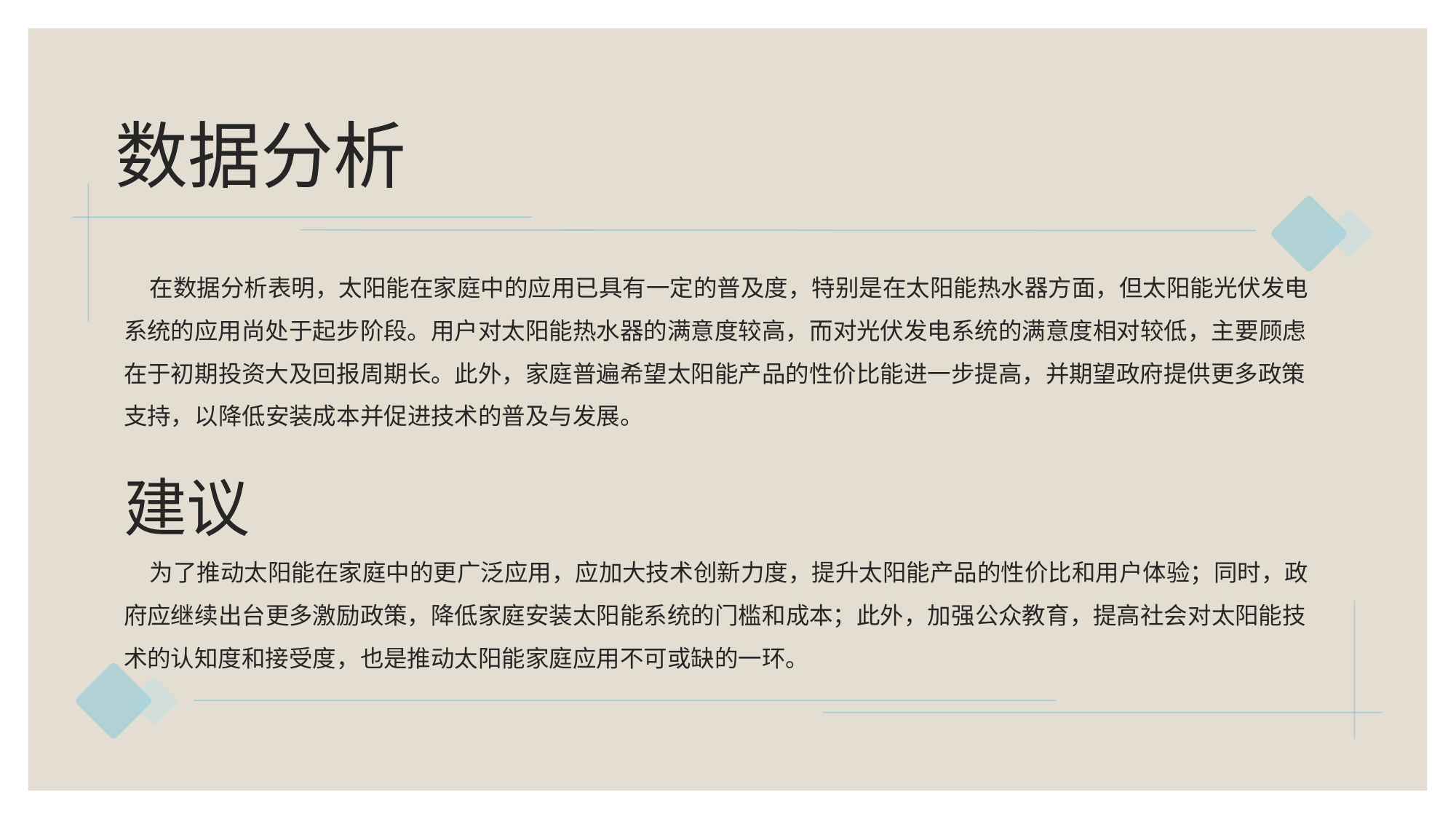

# 数据分析

    在数据分析表明，太阳能在家庭中的应用已具有一定的普及度，特别是在太阳能热水器方面，但太阳能光伏发电系统的应用尚处于起步阶段。用户对太阳能热水器的满意度较高，而对光伏发电系统的满意度相对较低，主要顾虑在于初期投资大及回报周期长。此外，家庭普遍希望太阳能产品的性价比能进一步提高，并期望政府提供更多政策支持，以降低安装成本并促进技术的普及与发展。
建议
    为了推动太阳能在家庭中的更广泛应用，应加大技术创新力度，提升太阳能产品的性价比和用户体验；同时，政府应继续出台更多激励政策，降低家庭安装太阳能系统的门槛和成本；此外，加强公众教育，提高社会对太阳能技术的认知度和接受度，也是推动太阳能家庭应用不可或缺的一环。